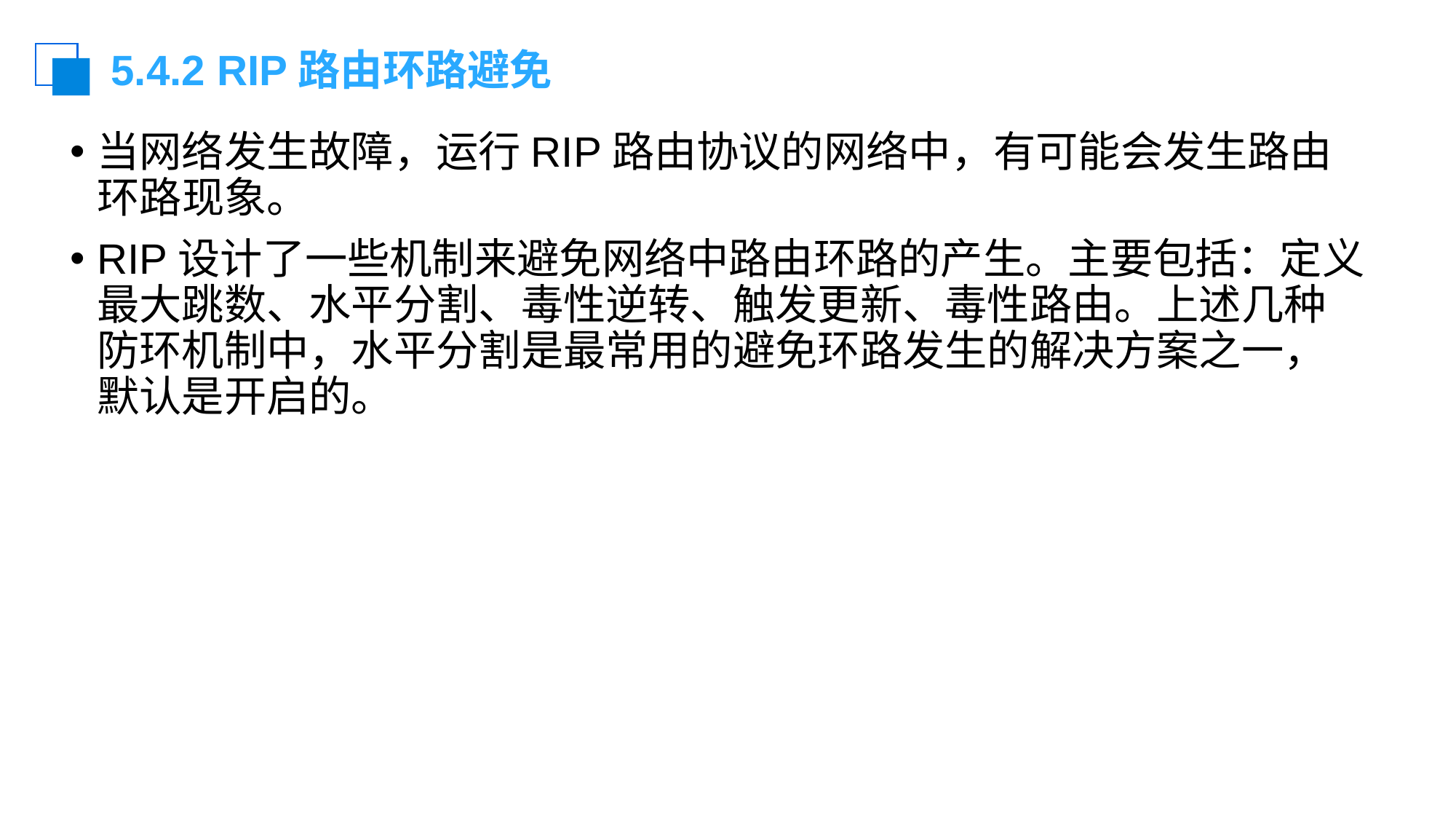

# 5.4.2 RIP路由环路避免
当网络发生故障，运行RIP路由协议的网络中，有可能会发生路由环路现象。
RIP设计了一些机制来避免网络中路由环路的产生。主要包括：定义最大跳数、水平分割、毒性逆转、触发更新、毒性路由。上述几种防环机制中，水平分割是最常用的避免环路发生的解决方案之一，默认是开启的。